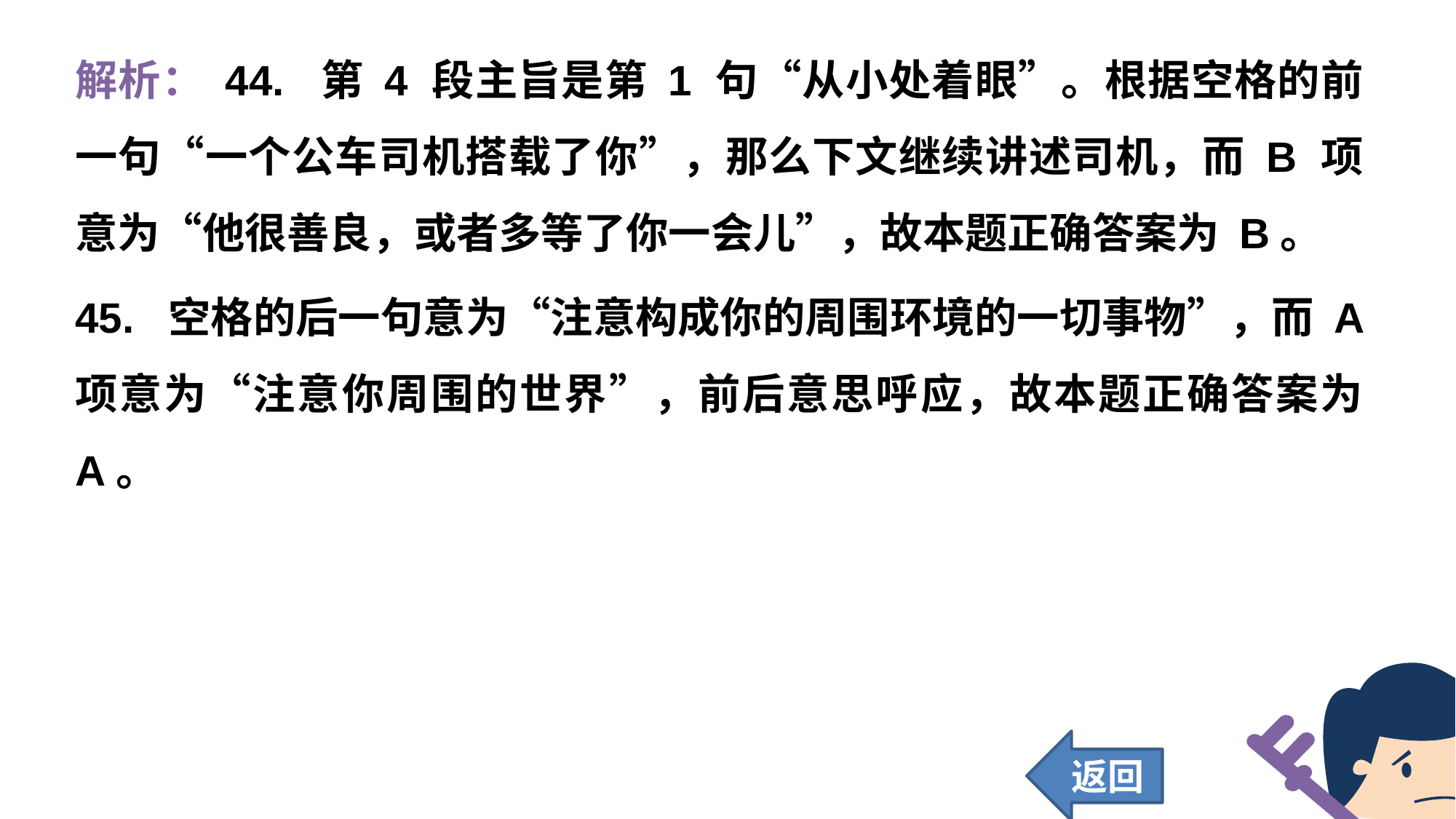

解析： 44.  第 4 段主旨是第 1 句“从小处着眼”。根据空格的前一句“一个公车司机搭载了你”，那么下文继续讲述司机，而 B 项意为“他很善良，或者多等了你一会儿”，故本题正确答案为 B。
45.  空格的后一句意为“注意构成你的周围环境的一切事物”，而 A 项意为“注意你周围的世界”，前后意思呼应，故本题正确答案为 A。

返回
335